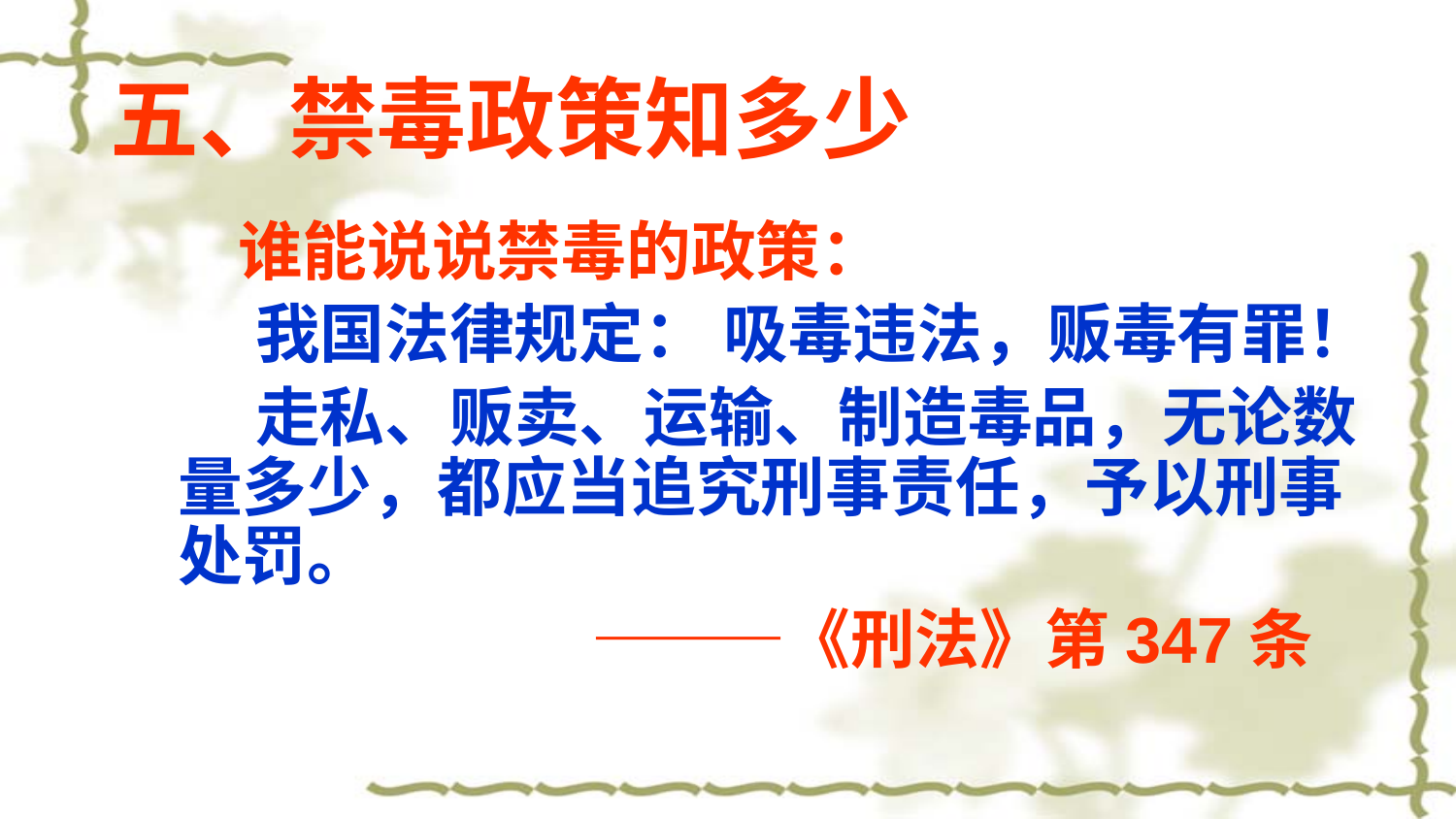

# 五、禁毒政策知多少
谁能说说禁毒的政策：
     我国法律规定： 吸毒违法，贩毒有罪！
     走私、贩卖、运输、制造毒品，无论数量多少，都应当追究刑事责任，予以刑事处罚。
　　                    ———《刑法》第347条